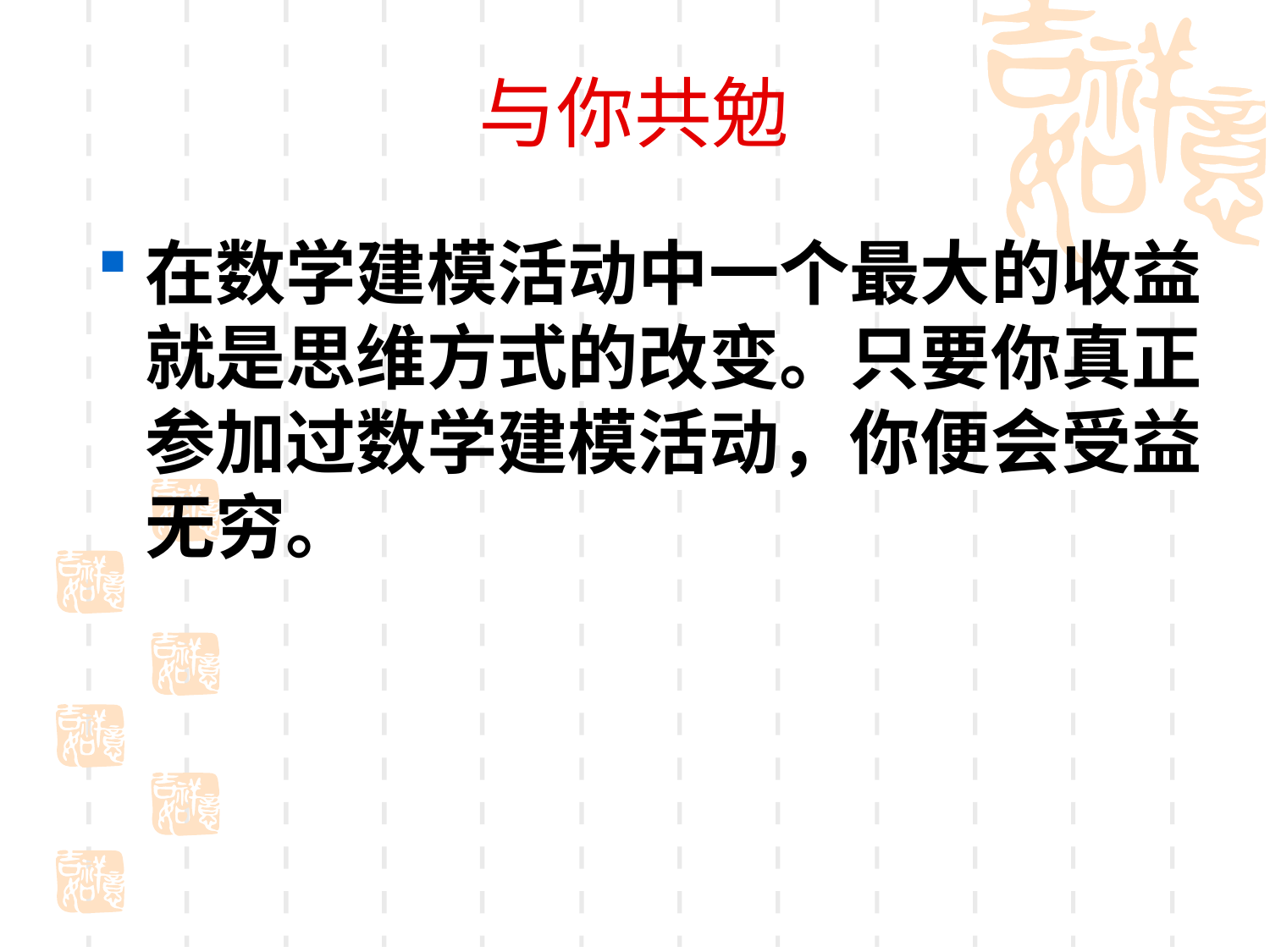

# 与你共勉
在数学建模活动中一个最大的收益就是思维方式的改变。只要你真正参加过数学建模活动，你便会受益无穷。